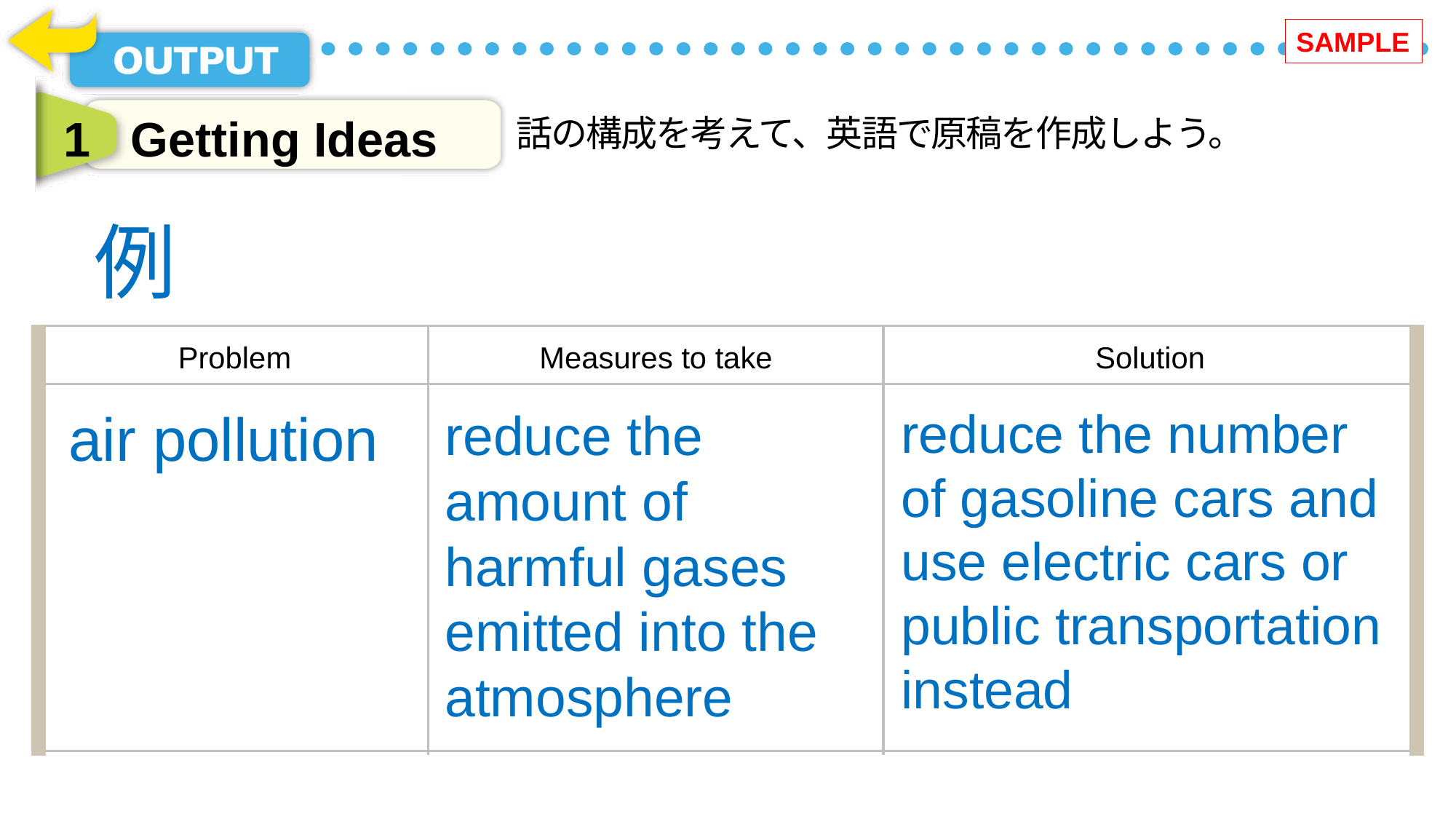

SAMPLE
1
Getting Ideas
話の構成を考えて、英語で原稿を作成しよう。
例
reduce the number of gasoline cars and use electric cars or public transportation instead

air pollution
reduce the   amount of harmful gases emitted into the atmosphere